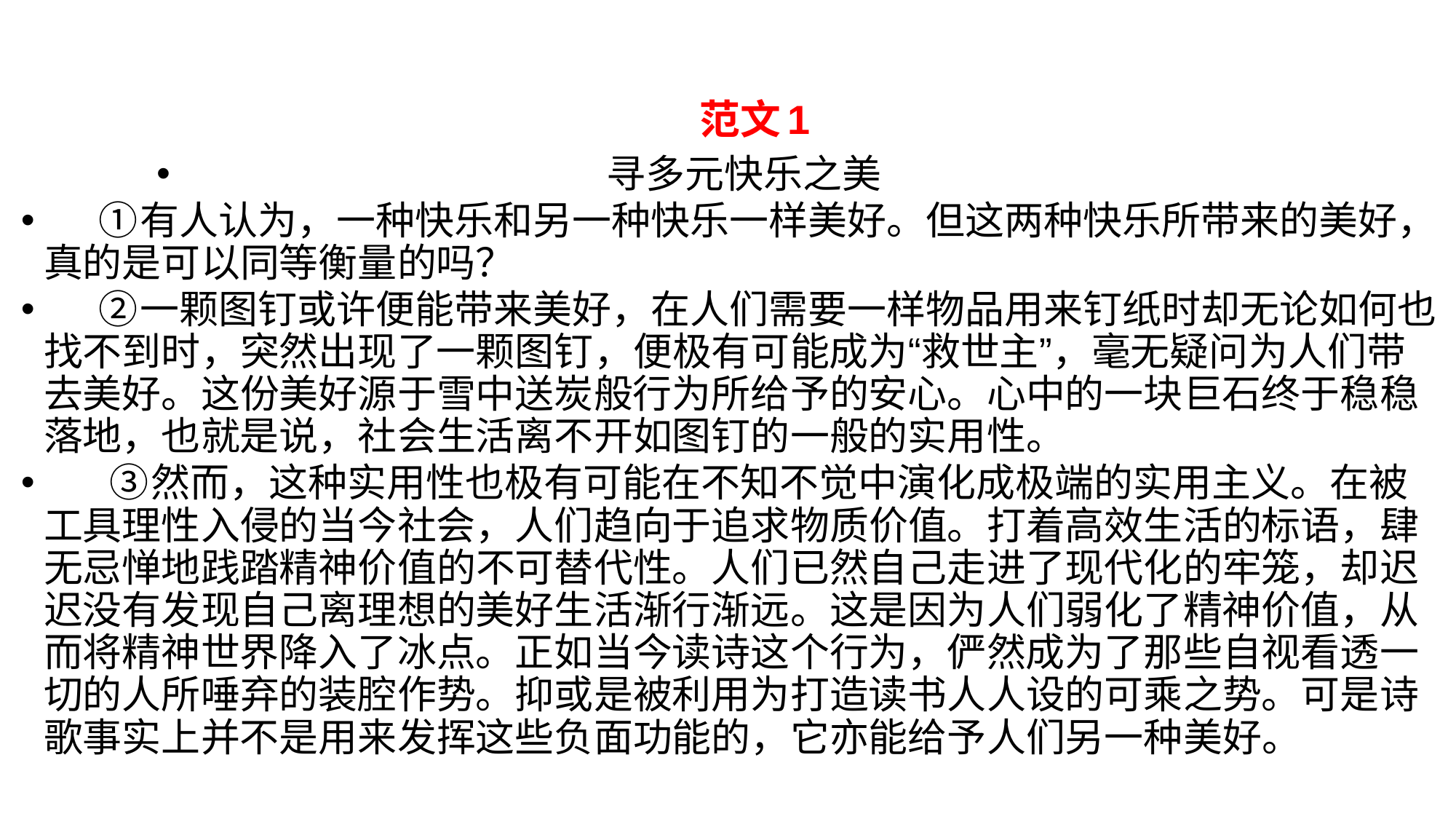

# 范文1
寻多元快乐之美
     ①有人认为，一种快乐和另一种快乐一样美好。但这两种快乐所带来的美好，真的是可以同等衡量的吗？
     ②一颗图钉或许便能带来美好，在人们需要一样物品用来钉纸时却无论如何也找不到时，突然出现了一颗图钉，便极有可能成为“救世主”，毫无疑问为人们带去美好。这份美好源于雪中送炭般行为所给予的安心。心中的一块巨石终于稳稳落地，也就是说，社会生活离不开如图钉的一般的实用性。
      ③然而，这种实用性也极有可能在不知不觉中演化成极端的实用主义。在被工具理性入侵的当今社会，人们趋向于追求物质价值。打着高效生活的标语，肆无忌惮地践踏精神价值的不可替代性。人们已然自己走进了现代化的牢笼，却迟迟没有发现自己离理想的美好生活渐行渐远。这是因为人们弱化了精神价值，从而将精神世界降入了冰点。正如当今读诗这个行为，俨然成为了那些自视看透一切的人所唾弃的装腔作势。抑或是被利用为打造读书人人设的可乘之势。可是诗歌事实上并不是用来发挥这些负面功能的，它亦能给予人们另一种美好。